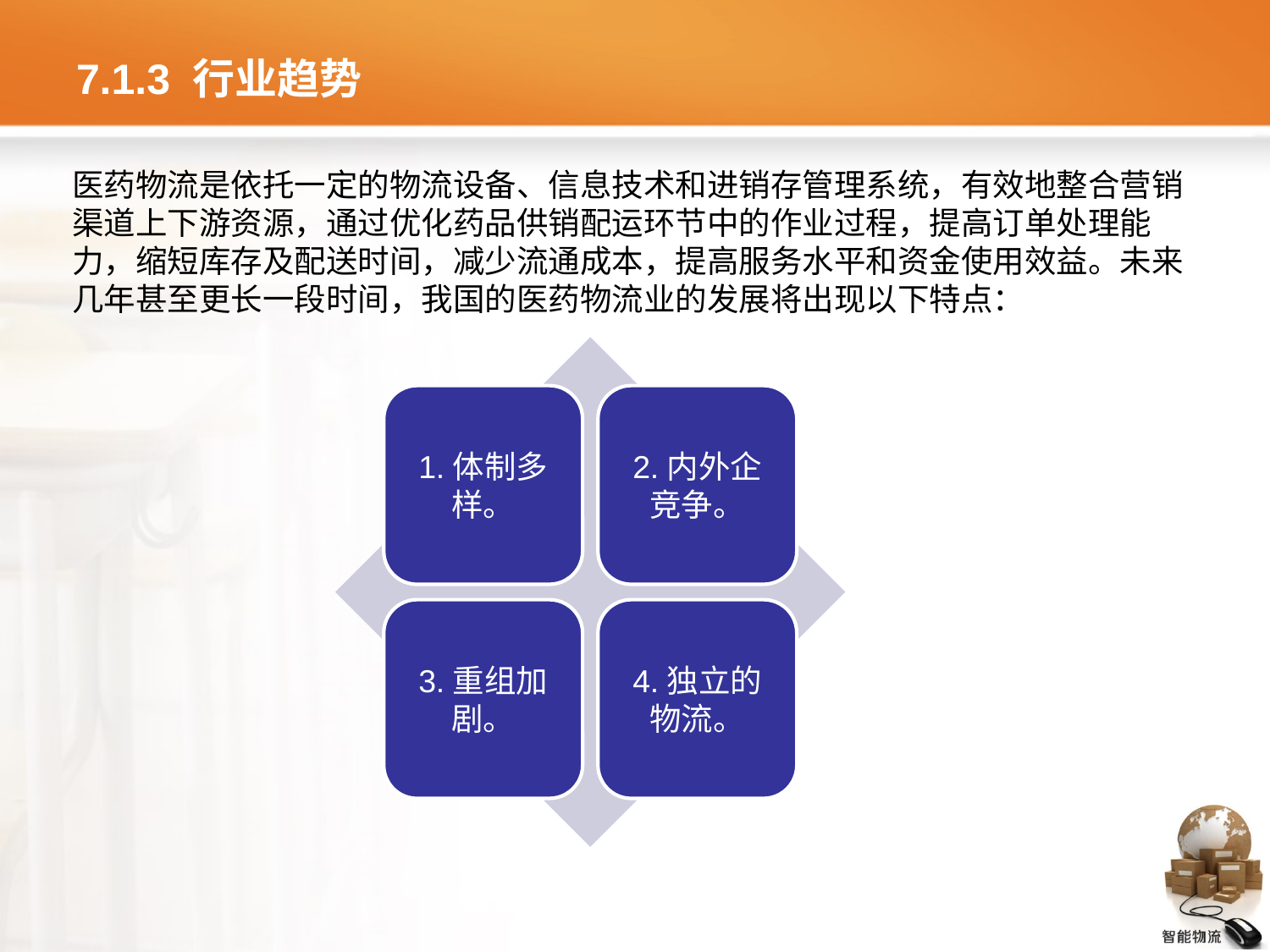

# 7.1.3 行业趋势
医药物流是依托一定的物流设备、信息技术和进销存管理系统，有效地整合营销渠道上下游资源，通过优化药品供销配运环节中的作业过程，提高订单处理能力，缩短库存及配送时间，减少流通成本，提高服务水平和资金使用效益。未来几年甚至更长一段时间，我国的医药物流业的发展将出现以下特点：
1.体制多样。
2.内外企竞争。
3.重组加剧。
4.独立的物流。